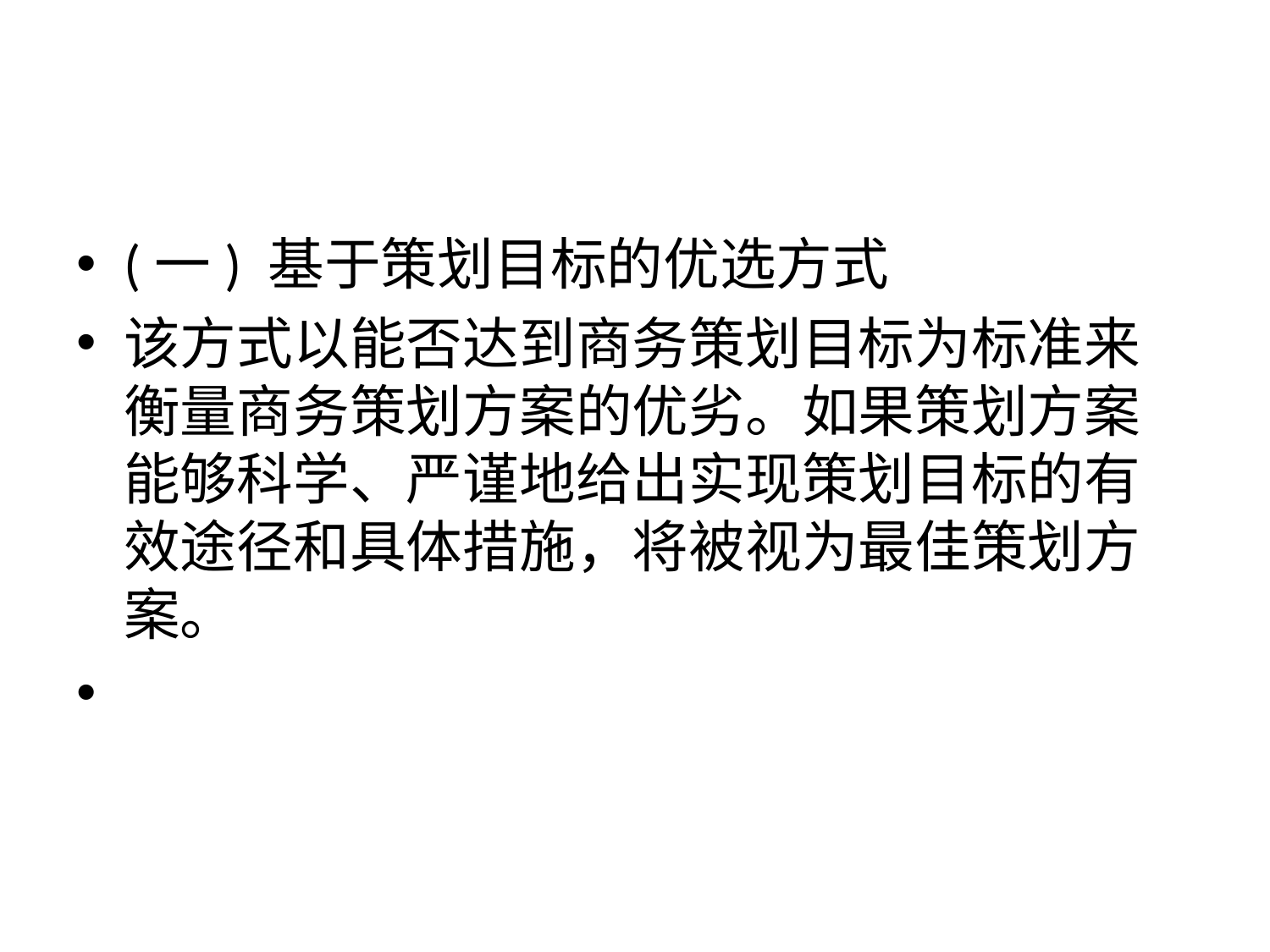

#
(一) 基于策划目标的优选方式
该方式以能否达到商务策划目标为标准来衡量商务策划方案的优劣。如果策划方案能够科学、严谨地给出实现策划目标的有效途径和具体措施，将被视为最佳策划方案。